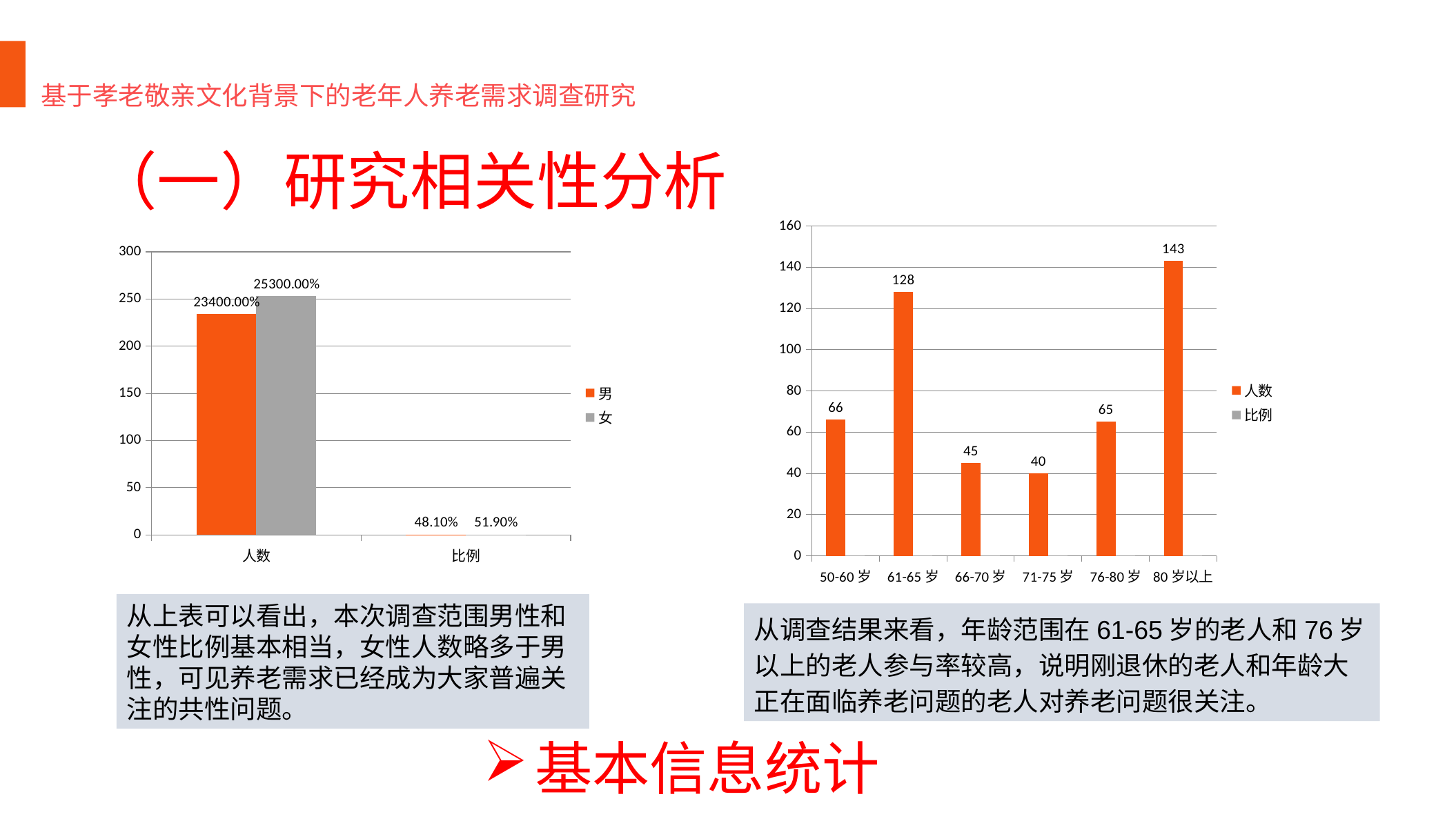

基于孝老敬亲文化背景下的老年人养老需求调查研究
（一）研究相关性分析

### Chart

| Category | 人数 | 比例 |
|---|---|---|
| 50-60岁 | 66.0 | 0.136 |
| 61-65岁 | 128.0 | 0.263 |
| 66-70岁 | 45.0 | 0.092 |
| 71-75岁 | 40.0 | 0.082 |
| 76-80岁 | 65.0 | 0.133 |
| 80岁以上 | 143.0 | 0.294 |

### Chart

| Category | 男 | 女 |
|---|---|---|
| 人数 | 234.0 | 253.0 |
| 比例 | 0.481 | 0.519 |
从上表可以看出，本次调查范围男性和女性比例基本相当，女性人数略多于男性，可见养老需求已经成为大家普遍关注的共性问题。
从调查结果来看，年龄范围在61-65岁的老人和76岁以上的老人参与率较高，说明刚退休的老人和年龄大正在面临养老问题的老人对养老问题很关注。
基本信息统计